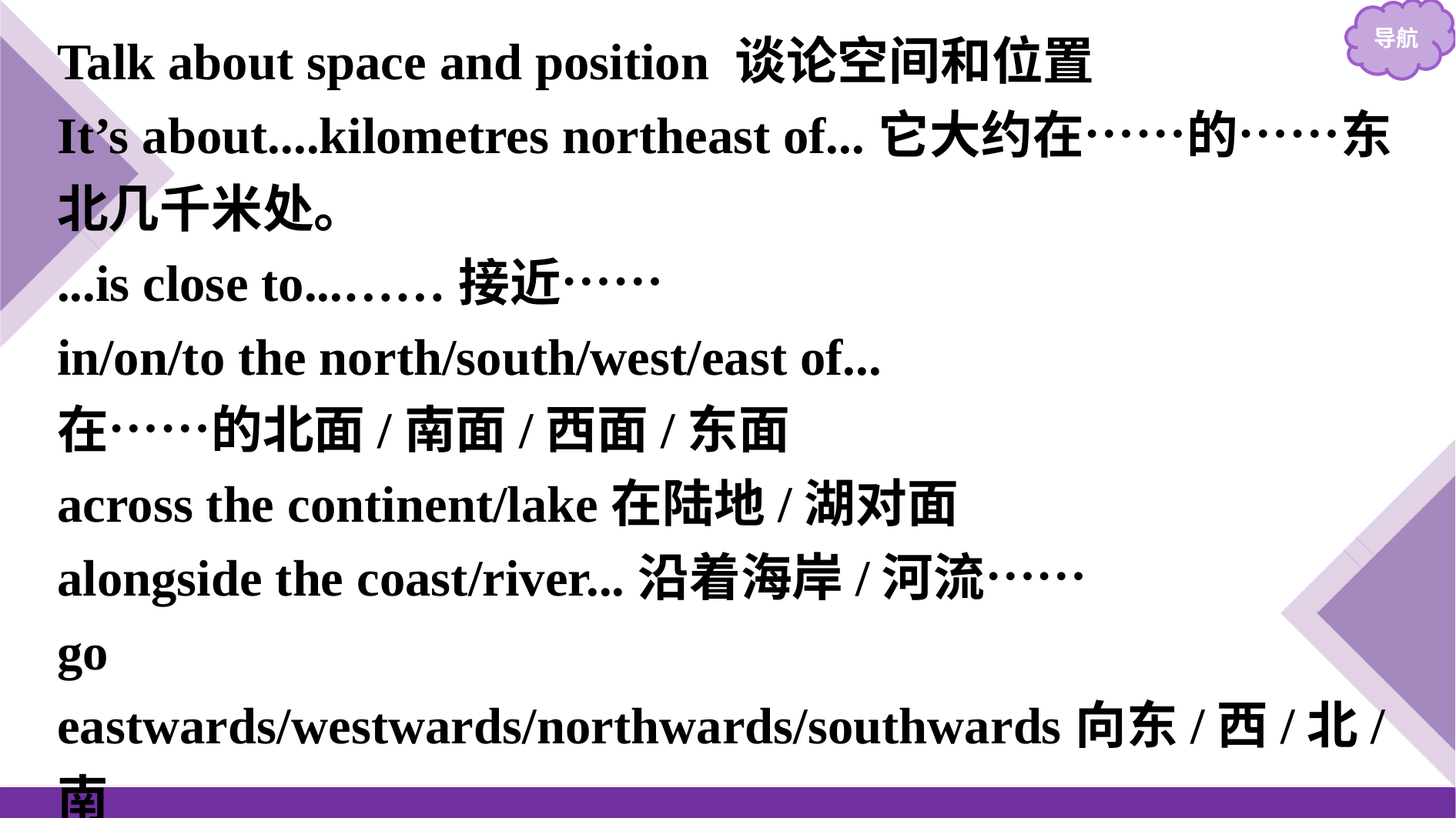

Talk about space and position 谈论空间和位置
It’s about....kilometres northeast of...它大约在……的……东北几千米处。
...is close to...……接近……
in/on/to the north/south/west/east of...
在……的北面/南面/西面/东面
across the continent/lake在陆地/湖对面
alongside the coast/river...沿着海岸/河流……
go eastwards/westwards/northwards/southwards向东/西/北/南